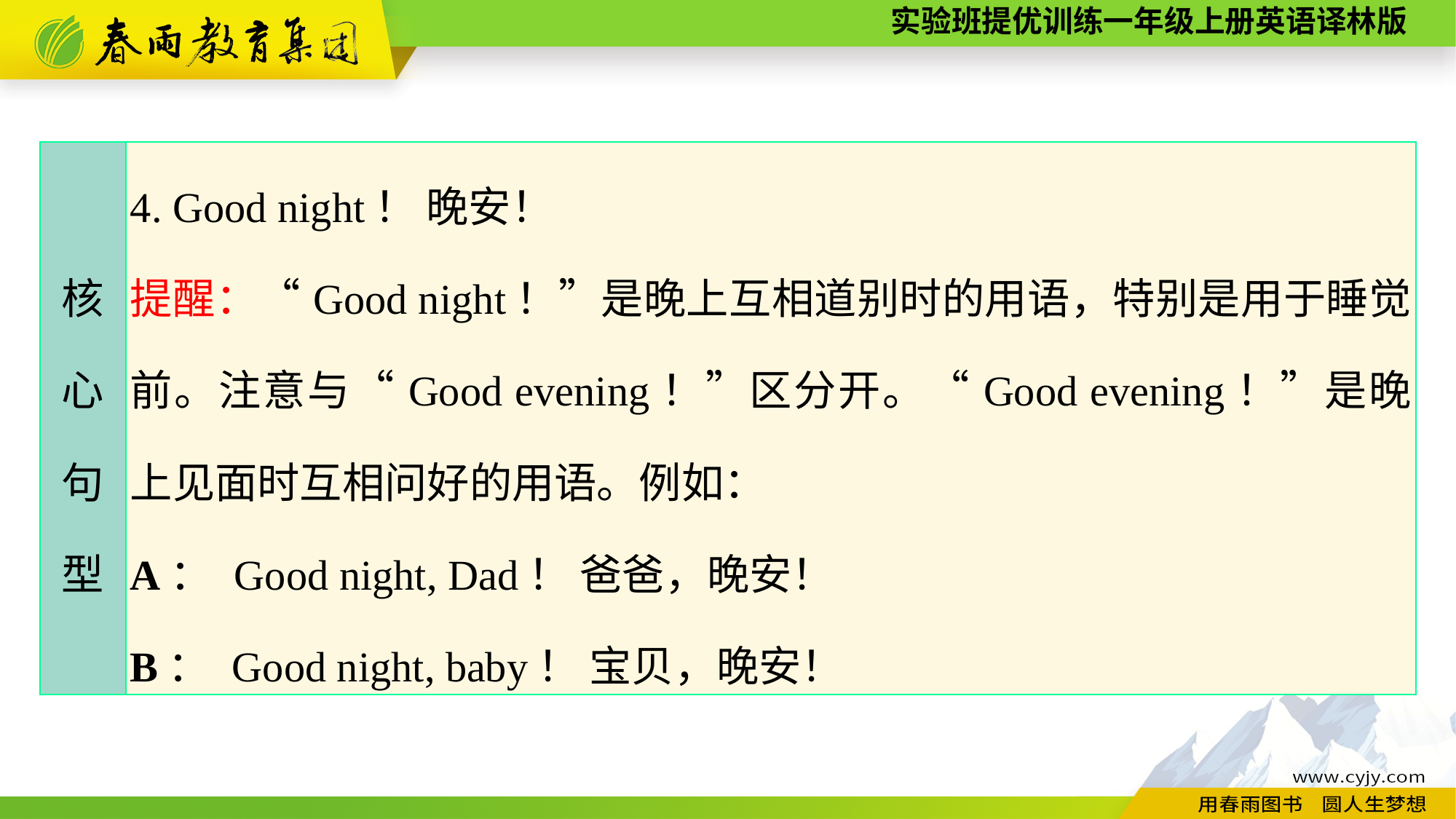

| 核 心 句 型 | 4. Good night！ 晚安！ 提醒：“Good night！”是晚上互相道别时的用语，特别是用于睡觉前。注意与“Good evening！”区分开。“Good evening！”是晚上见面时互相问好的用语。例如： A： Good night, Dad！ 爸爸，晚安！ B： Good night, baby！ 宝贝，晚安！ |
| --- | --- |